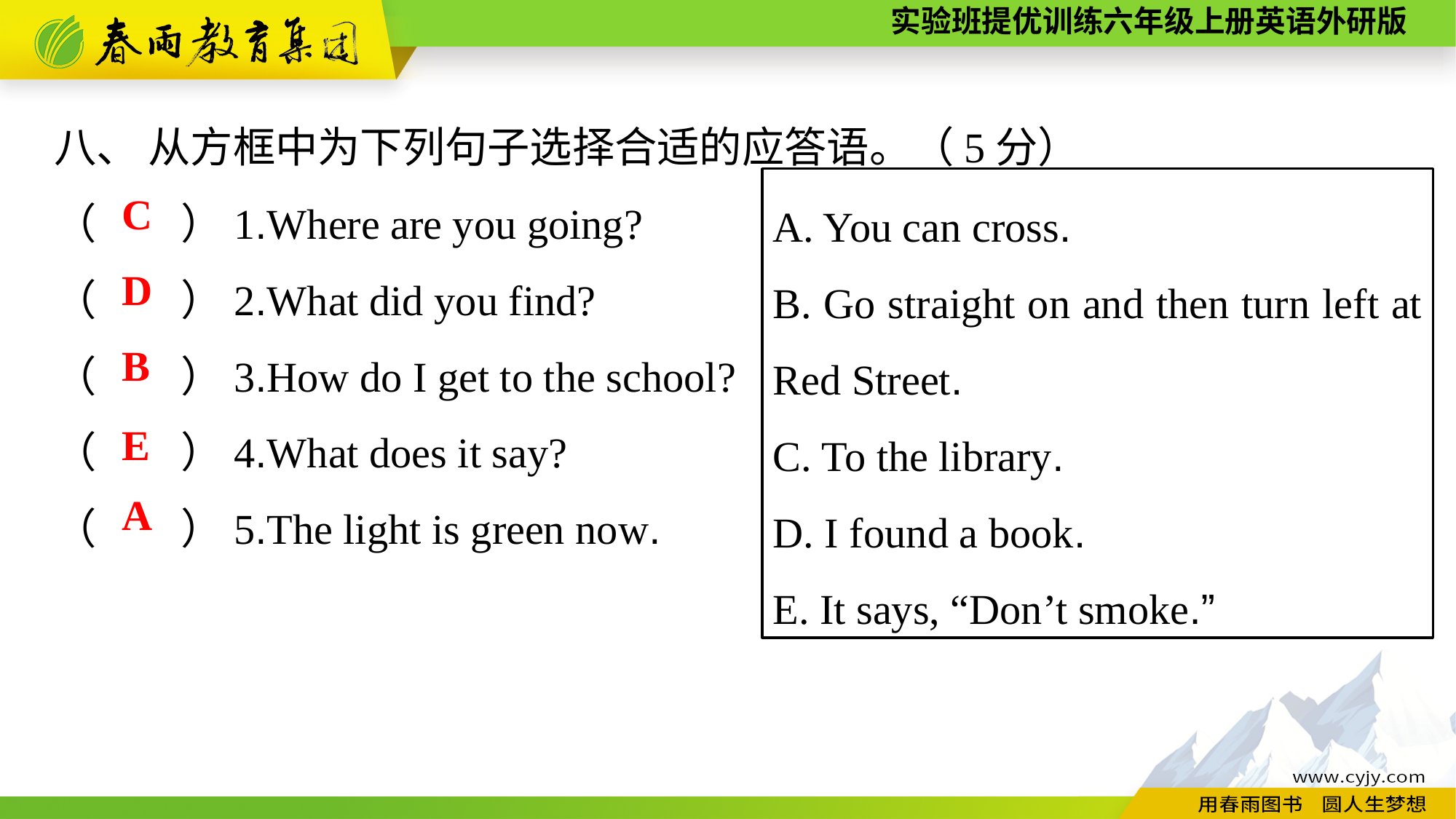

八、 从方框中为下列句子选择合适的应答语。（5分）
（　　）1.Where are you going?
（　　）2.What did you find?
（　　）3.How do I get to the school?
（　　）4.What does it say?
（　　）5.The light is green now.
A. You can cross.
B. Go straight on and then turn left at Red Street.
C. To the library.
D. I found a book.
E. It says, “Don’t smoke.”
C
D
B
E
A